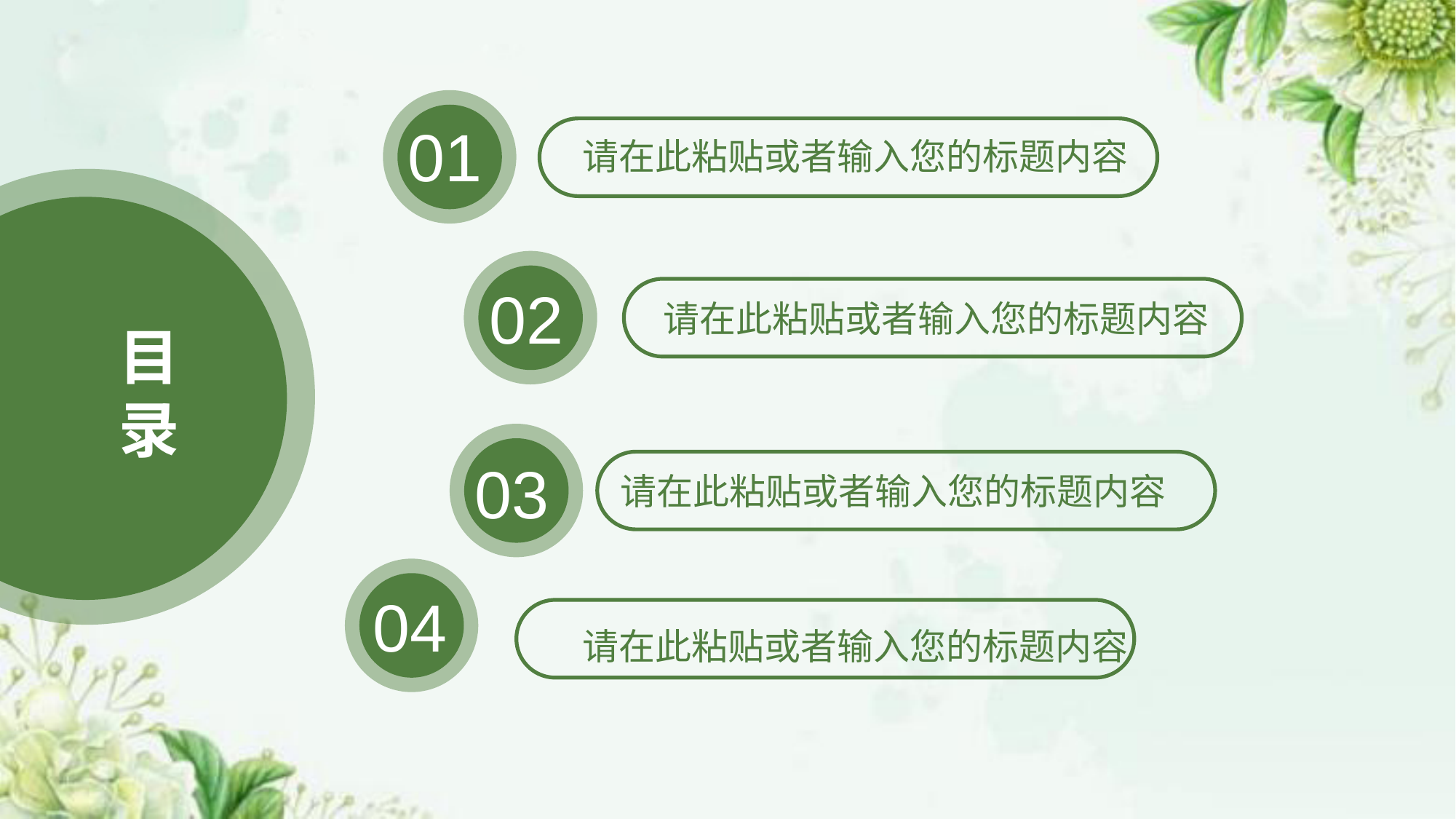

01

请在此粘贴或者输入您的标题内容

02

请在此粘贴或者输入您的标题内容
目
录

03

请在此粘贴或者输入您的标题内容

04

请在此粘贴或者输入您的标题内容